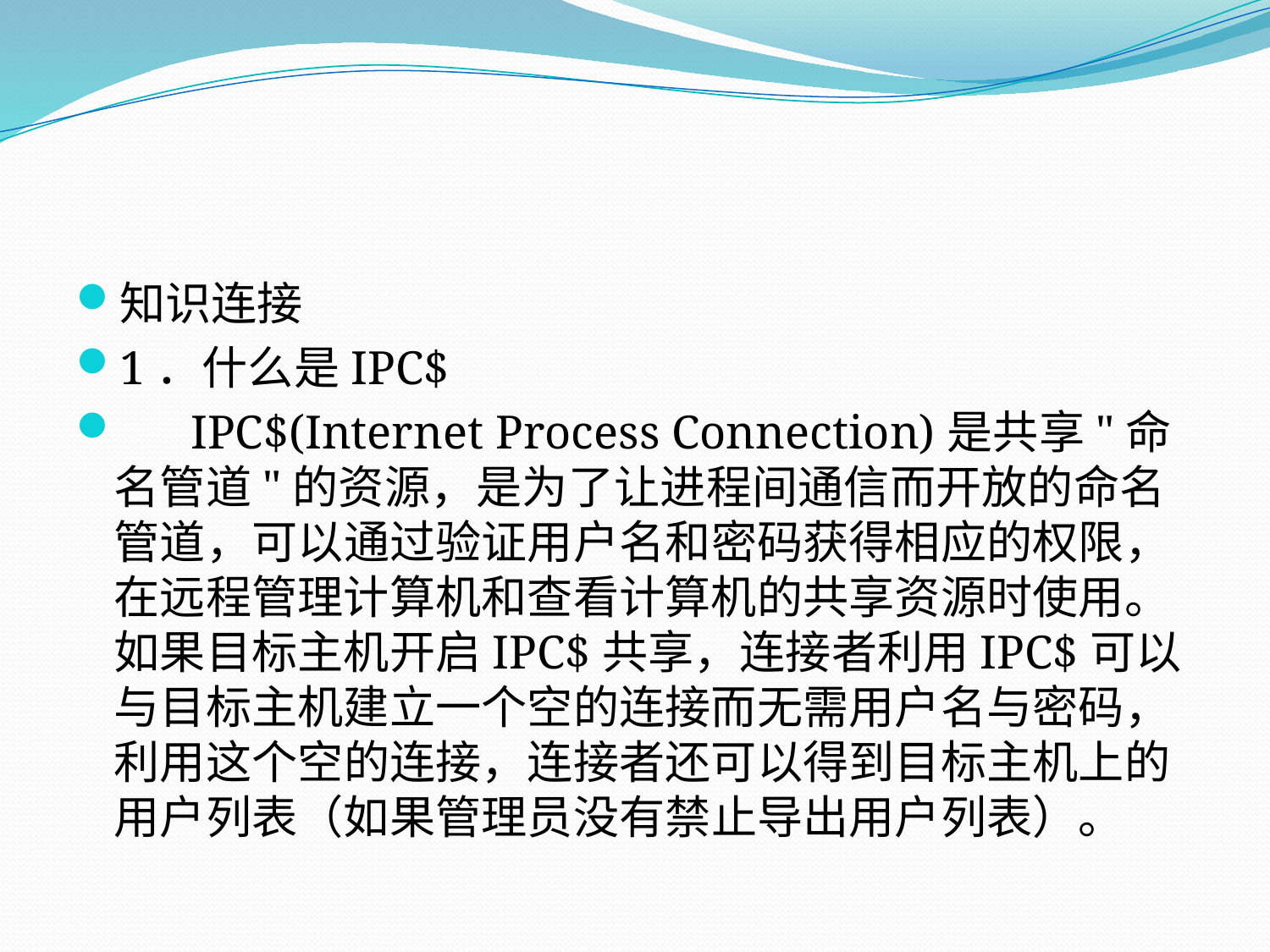

#
知识连接
1．什么是IPC$
      IPC$(Internet Process Connection)是共享"命名管道"的资源，是为了让进程间通信而开放的命名管道，可以通过验证用户名和密码获得相应的权限，在远程管理计算机和查看计算机的共享资源时使用。如果目标主机开启IPC$共享，连接者利用IPC$可以与目标主机建立一个空的连接而无需用户名与密码，利用这个空的连接，连接者还可以得到目标主机上的用户列表（如果管理员没有禁止导出用户列表）。